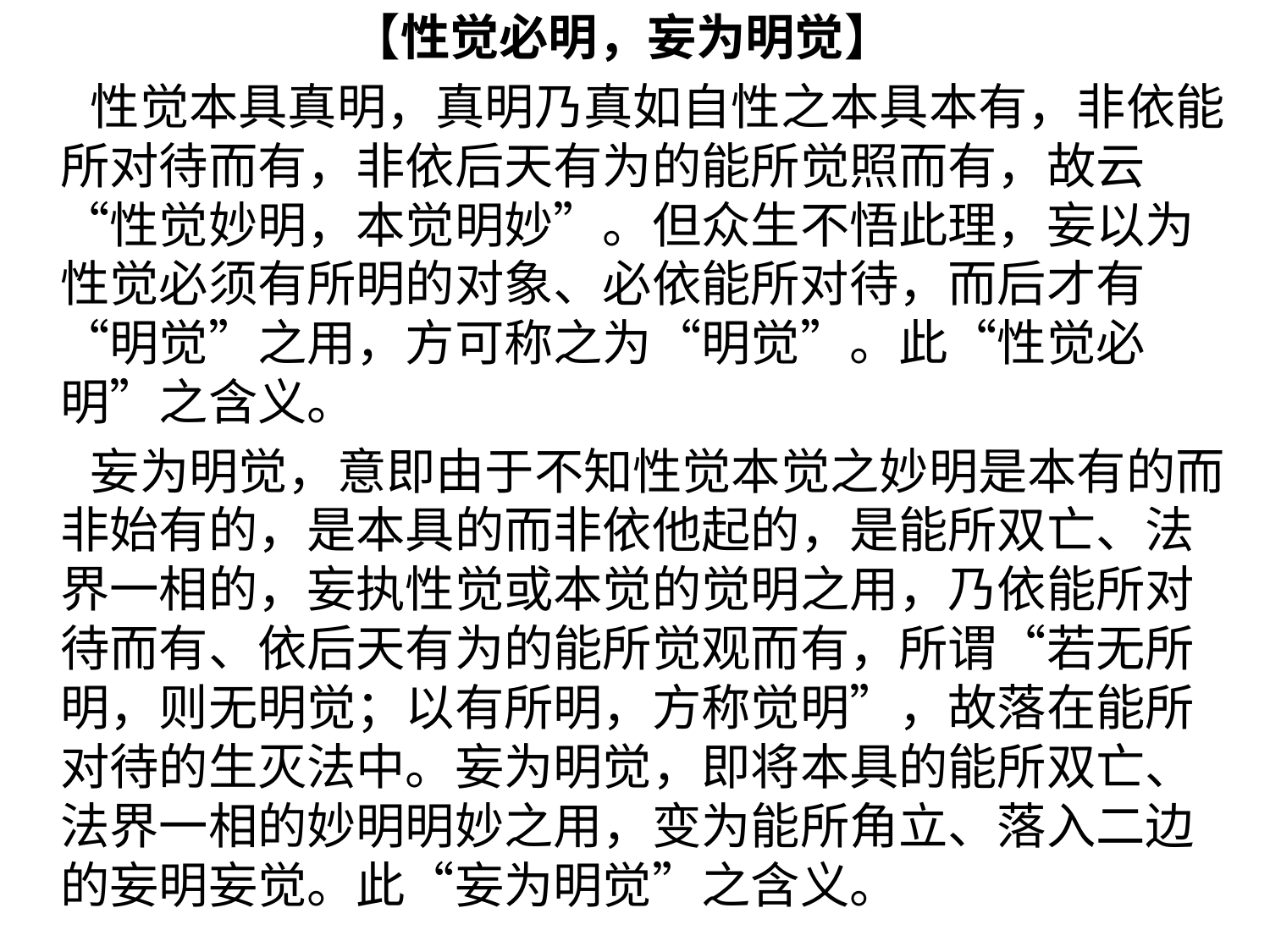

【性觉必明，妄为明觉】
      性觉本具真明，真明乃真如自性之本具本有，非依能所对待而有，非依后天有为的能所觉照而有，故云“性觉妙明，本觉明妙”。但众生不悟此理，妄以为性觉必须有所明的对象、必依能所对待，而后才有“明觉”之用，方可称之为“明觉”。此“性觉必明”之含义。
      妄为明觉，意即由于不知性觉本觉之妙明是本有的而非始有的，是本具的而非依他起的，是能所双亡、法界一相的，妄执性觉或本觉的觉明之用，乃依能所对待而有、依后天有为的能所觉观而有，所谓“若无所明，则无明觉；以有所明，方称觉明”，故落在能所对待的生灭法中。妄为明觉，即将本具的能所双亡、法界一相的妙明明妙之用，变为能所角立、落入二边的妄明妄觉。此“妄为明觉”之含义。